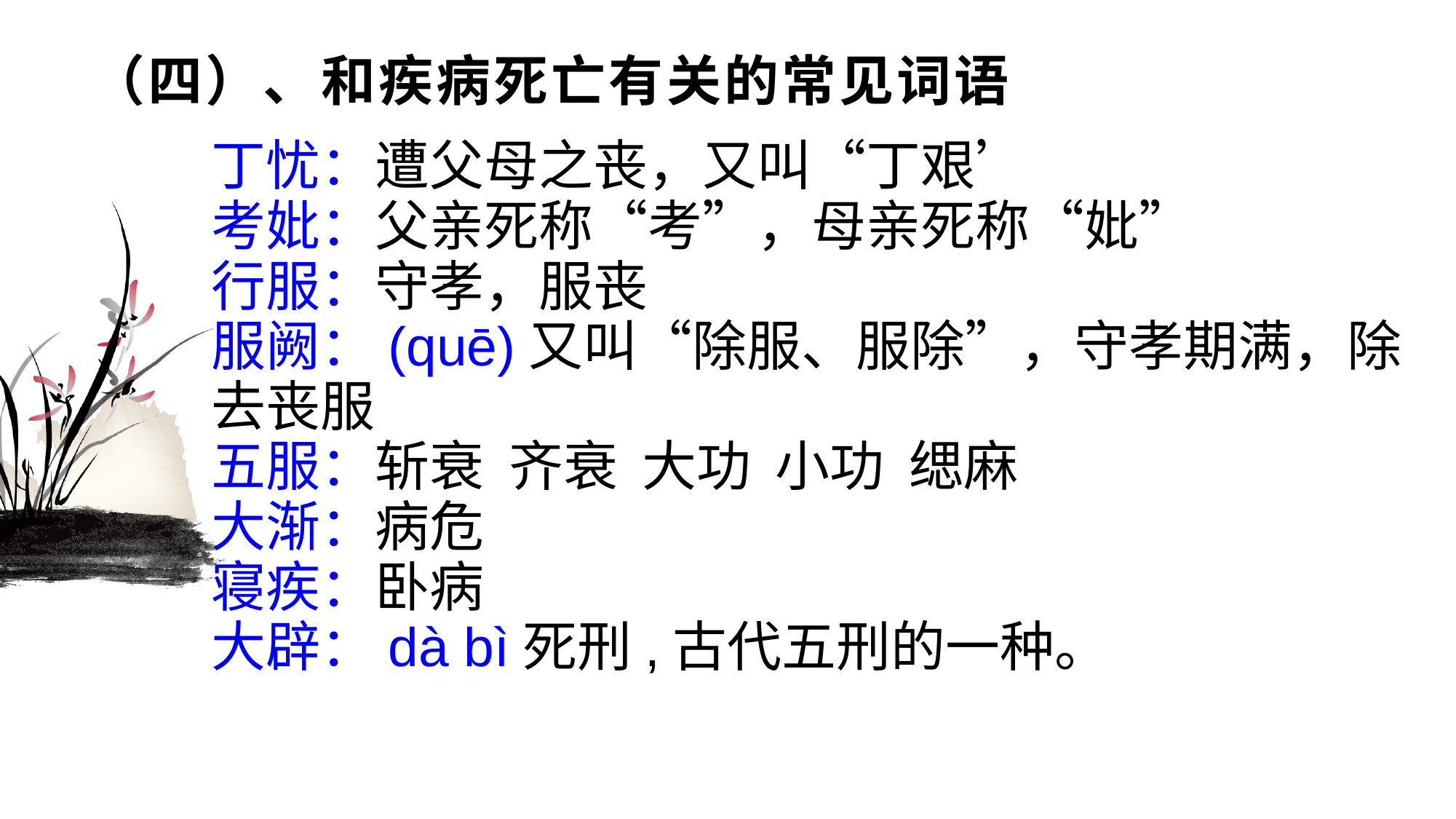

# （四）、和疾病死亡有关的常见词语
丁忧：遭父母之丧，又叫“丁艰’
考妣：父亲死称“考”，母亲死称“妣”
行服：守孝，服丧
服阙：(quē)又叫“除服、服除”，守孝期满，除去丧服
五服：斩衰  齐衰  大功  小功  缌麻
大渐：病危
寝疾：卧病
大辟：dà bì死刑,古代五刑的一种。